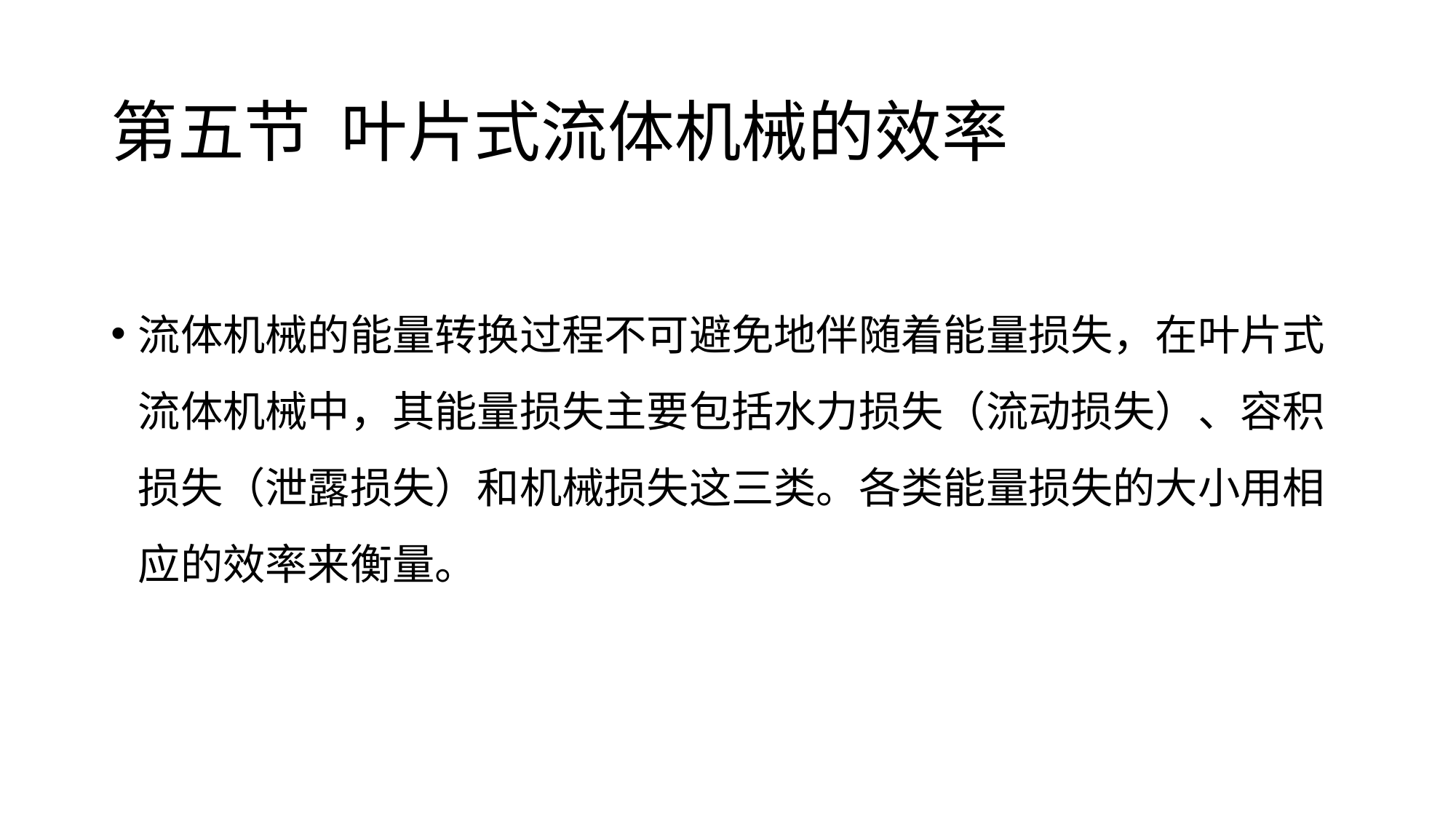

# 第五节  叶片式流体机械的效率
流体机械的能量转换过程不可避免地伴随着能量损失，在叶片式流体机械中，其能量损失主要包括水力损失（流动损失）、容积损失（泄露损失）和机械损失这三类。各类能量损失的大小用相应的效率来衡量。